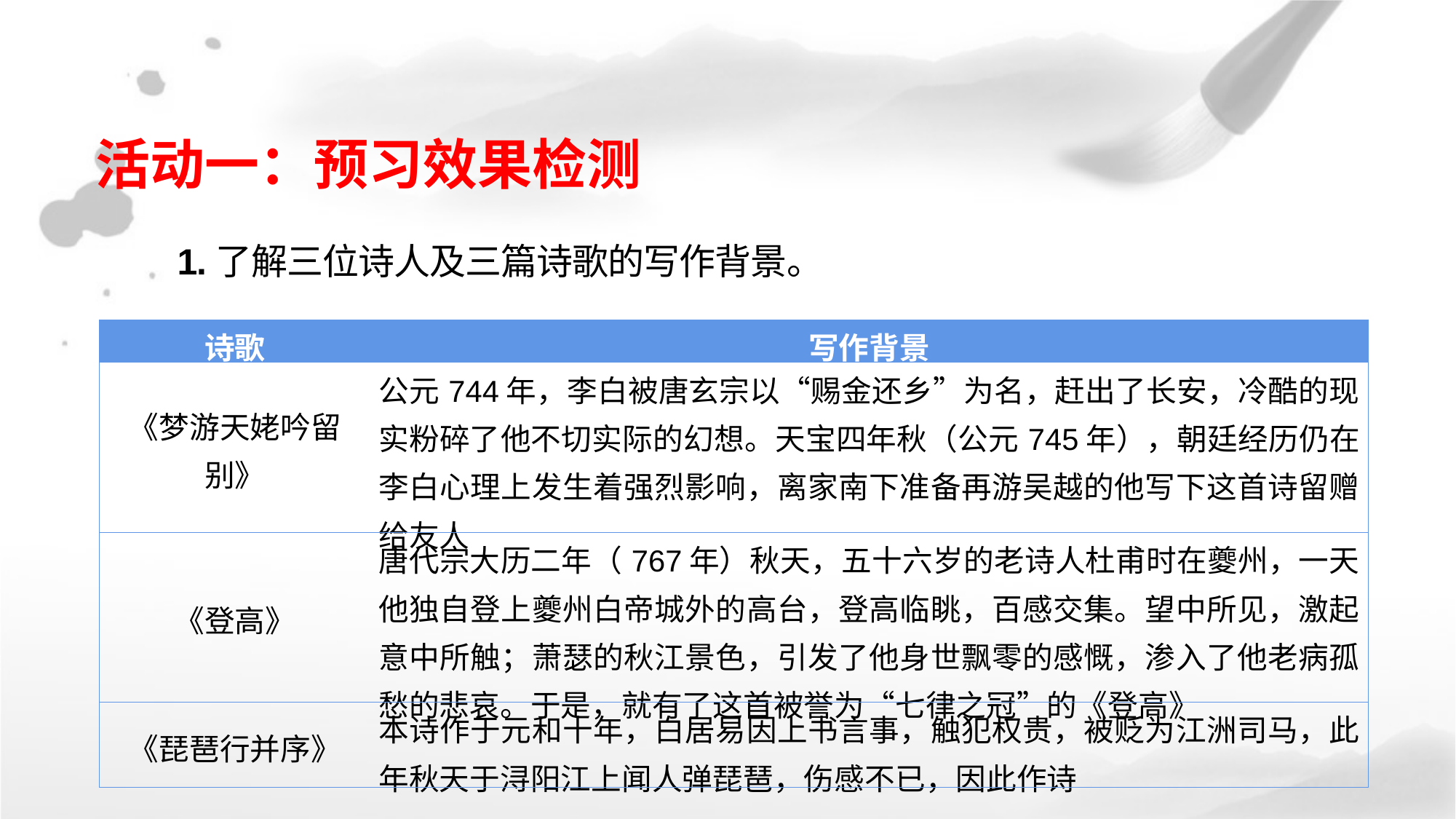

活动一：预习效果检测
1.了解三位诗人及三篇诗歌的写作背景。

| 诗歌 | 写作背景 |
| --- | --- |
| 《梦游天姥吟留别》 | 公元744年，李白被唐玄宗以“赐金还乡”为名，赶出了长安，冷酷的现实粉碎了他不切实际的幻想。天宝四年秋（公元745年），朝廷经历仍在李白心理上发生着强烈影响，离家南下准备再游吴越的他写下这首诗留赠给友人 |
| 《登高》 | 唐代宗大历二年（767年）秋天，五十六岁的老诗人杜甫时在夔州，一天他独自登上夔州白帝城外的高台，登高临眺，百感交集。望中所见，激起意中所触；萧瑟的秋江景色，引发了他身世飘零的感慨，渗入了他老病孤愁的悲哀。于是，就有了这首被誉为“七律之冠”的《登高》 |
| 《琵琶行并序》 | 本诗作于元和十年，白居易因上书言事，触犯权贵，被贬为江洲司马，此年秋天于浔阳江上闻人弹琵琶，伤感不已，因此作诗 |